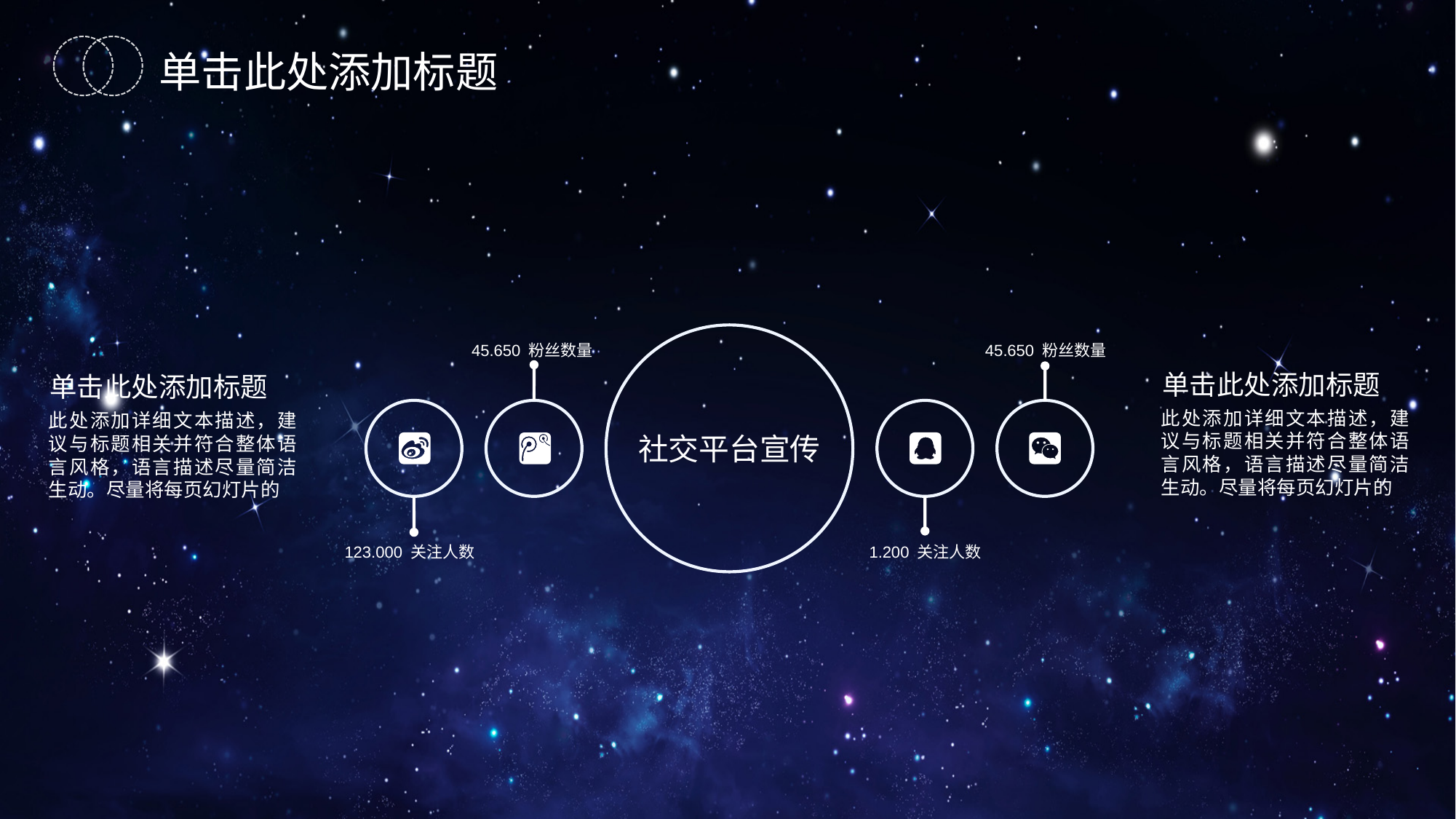

单击此处添加标题
45.650 粉丝数量

45.650 粉丝数量

社交平台宣传
单击此处添加标题
此处添加详细文本描述，建议与标题相关并符合整体语言风格，语言描述尽量简洁生动。尽量将每页幻灯片的
单击此处添加标题
此处添加详细文本描述，建议与标题相关并符合整体语言风格，语言描述尽量简洁生动。尽量将每页幻灯片的

123.000 关注人数

1.200 关注人数